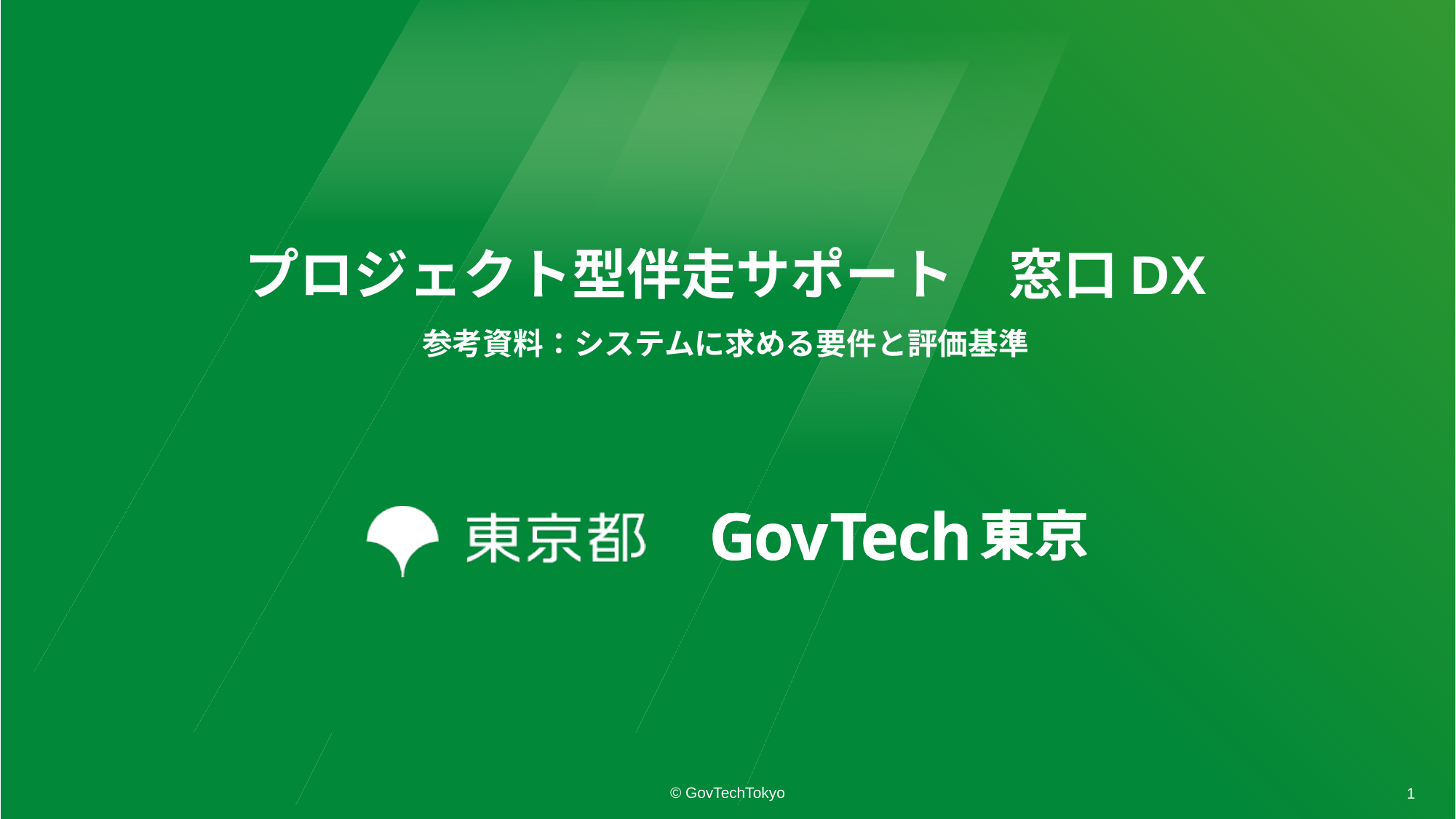

# プロジェクト型伴走サポート　窓口DX
参考資料：システムに求める要件と評価基準
© GovTechTokyo
1